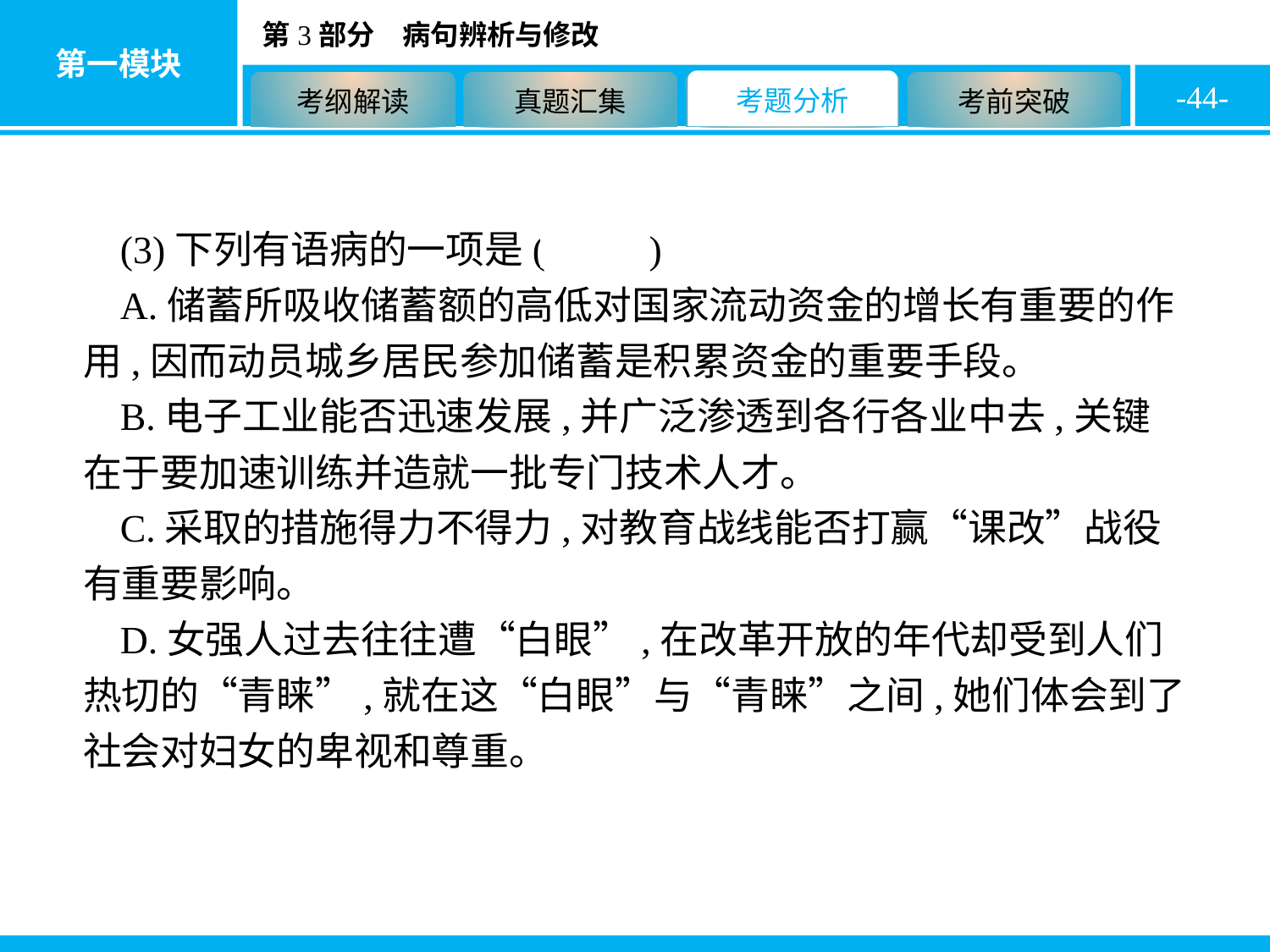

-44-
(3)下列有语病的一项是(    A    )
A.储蓄所吸收储蓄额的高低对国家流动资金的增长有重要的作用,因而动员城乡居民参加储蓄是积累资金的重要手段。
B.电子工业能否迅速发展,并广泛渗透到各行各业中去,关键在于要加速训练并造就一批专门技术人才。
C.采取的措施得力不得力,对教育战线能否打赢“课改”战役有重要影响。
D.女强人过去往往遭“白眼”,在改革开放的年代却受到人们热切的“青睐”,就在这“白眼”与“青睐”之间,她们体会到了社会对妇女的卑视和尊重。